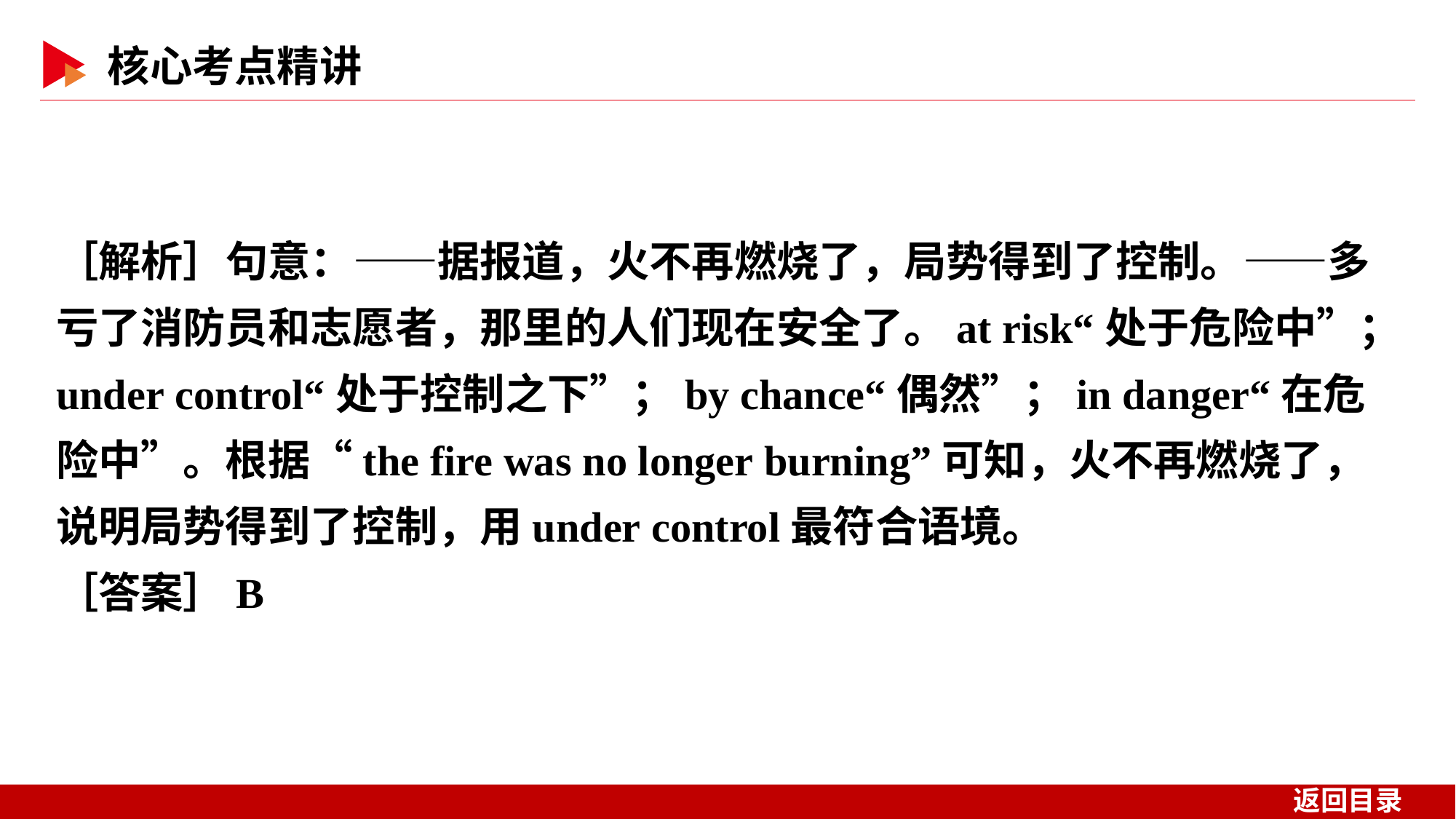

［解析］句意：——据报道，火不再燃烧了，局势得到了控制。——多亏了消防员和志愿者，那里的人们现在安全了。at risk“处于危险中”；under control“处于控制之下”；by chance“偶然”；in danger“在危险中”。根据“the fire was no longer burning”可知，火不再燃烧了，说明局势得到了控制，用under control最符合语境。
［答案］B